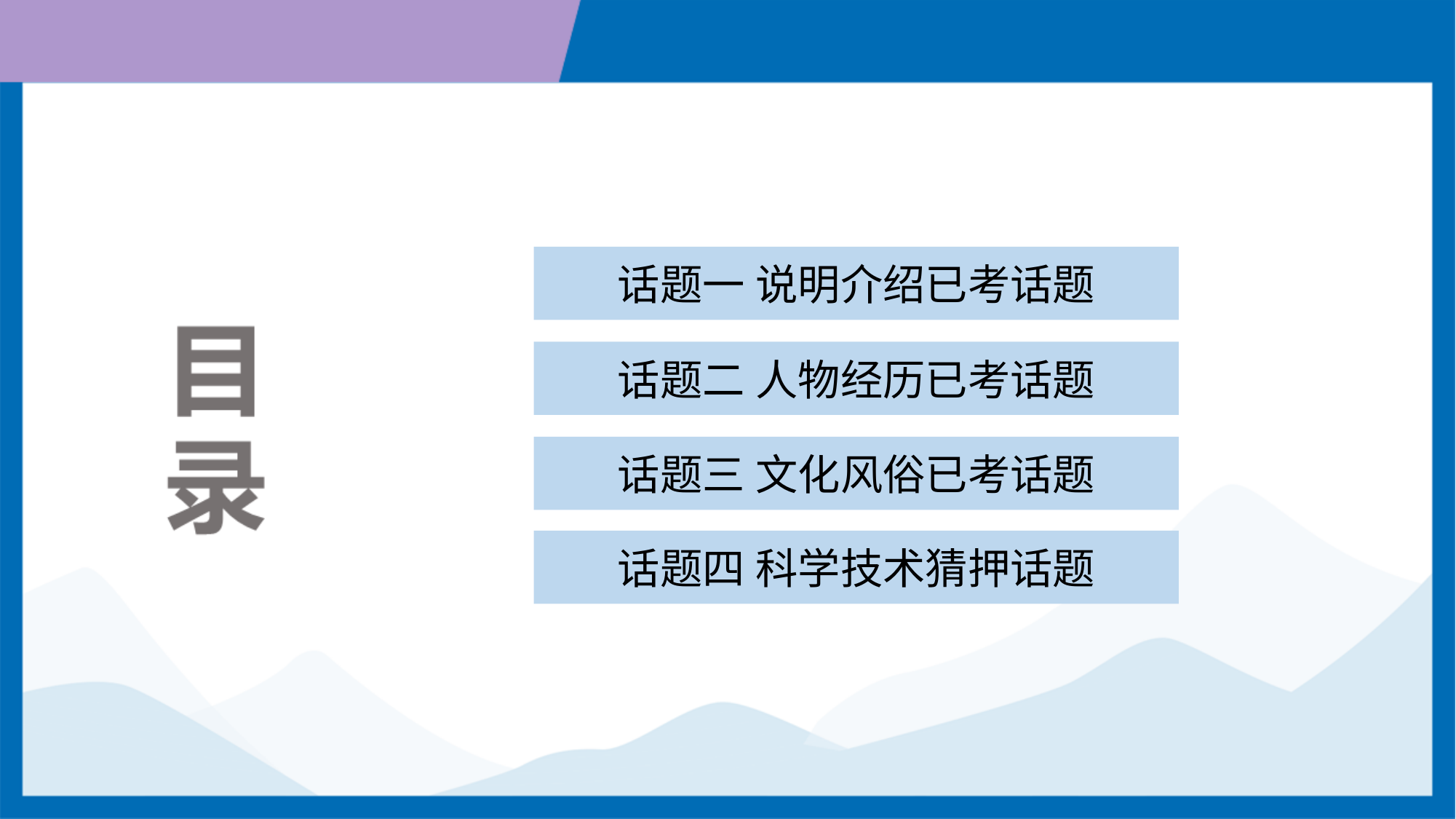

话题一 说明介绍已考话题
话题二 人物经历已考话题
话题三 文化风俗已考话题
话题四 科学技术猜押话题